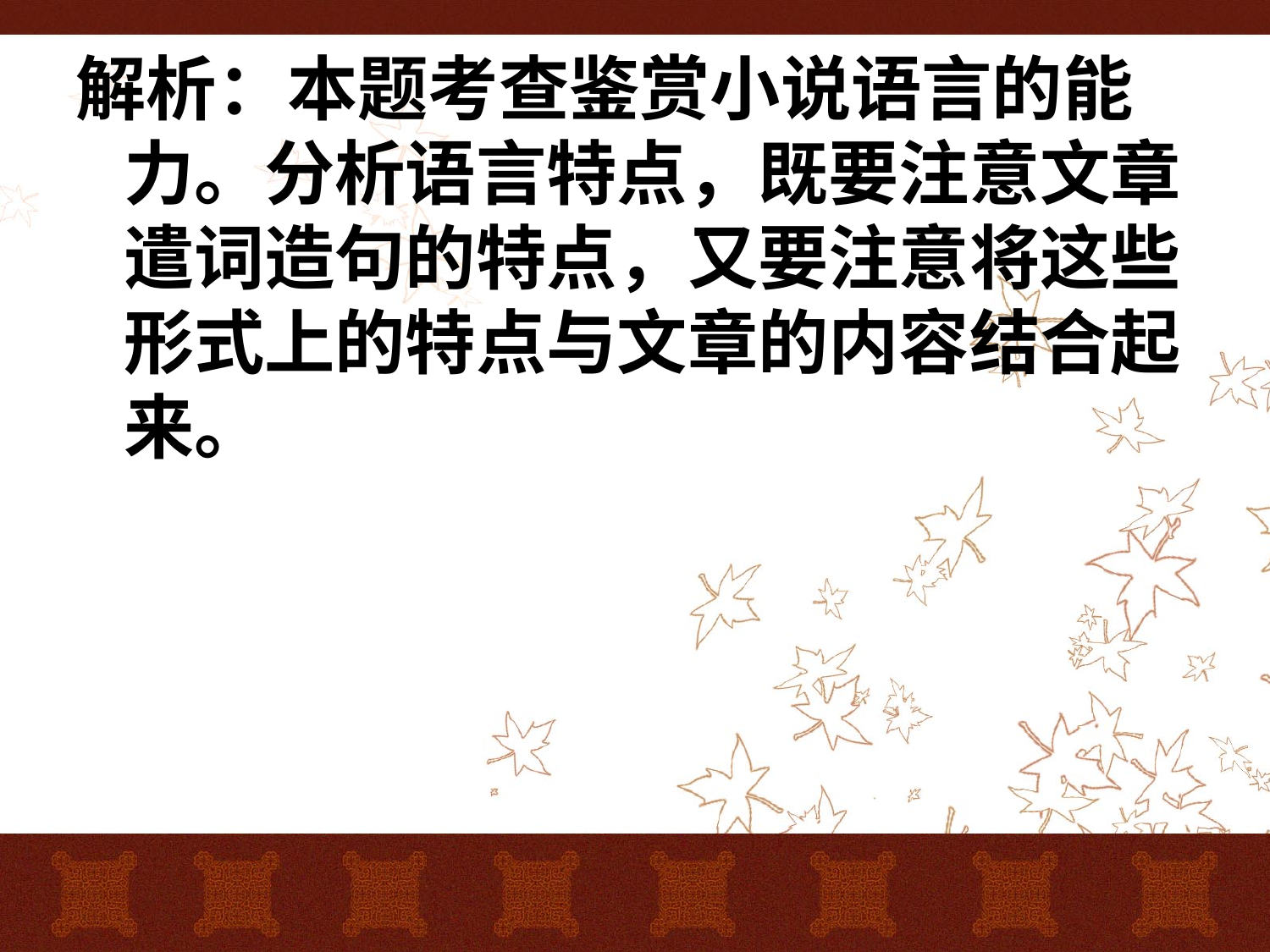

解析：本题考查鉴赏小说语言的能力。分析语言特点，既要注意文章遣词造句的特点，又要注意将这些形式上的特点与文章的内容结合起来。